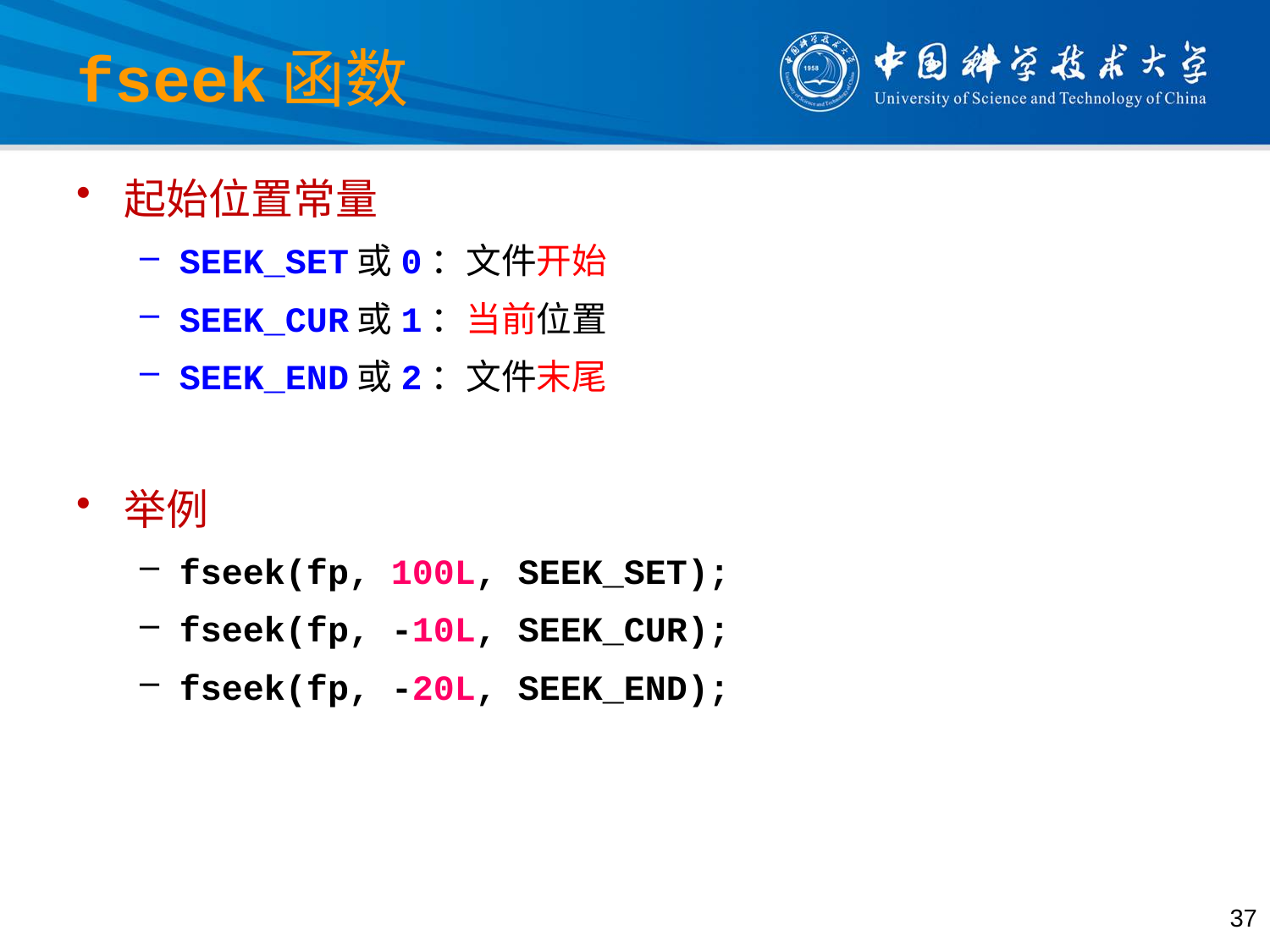

# fseek函数
起始位置常量
SEEK_SET或0：文件开始
SEEK_CUR或1：当前位置
SEEK_END或2：文件末尾

举例
fseek(fp, 100L, SEEK_SET);
fseek(fp, -10L, SEEK_CUR);
fseek(fp, -20L, SEEK_END);
37